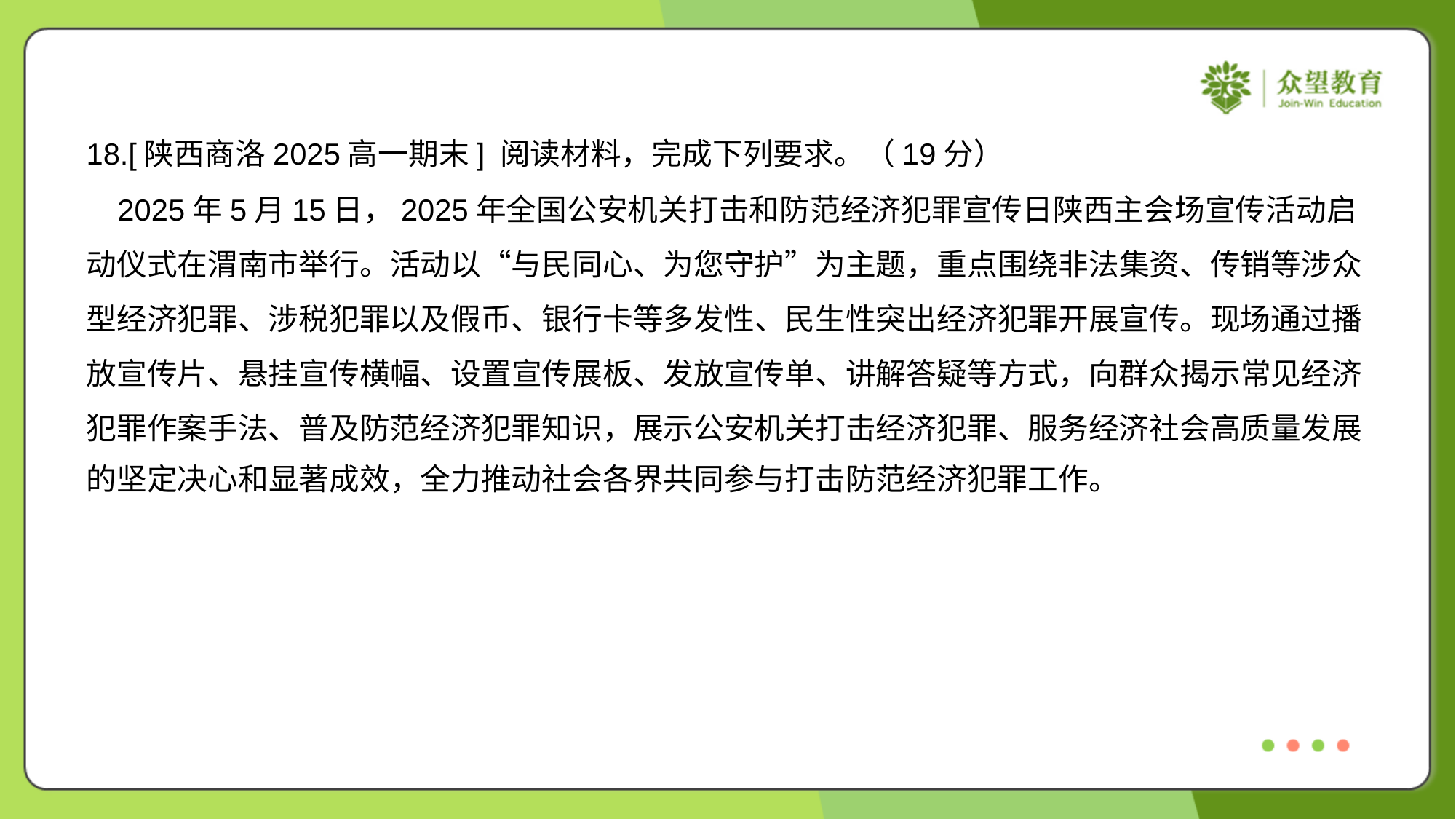

18.[陕西商洛2025高一期末] 阅读材料，完成下列要求。（19分）
    2025年5月15日，2025年全国公安机关打击和防范经济犯罪宣传日陕西主会场宣传活动启
动仪式在渭南市举行。活动以“与民同心、为您守护”为主题，重点围绕非法集资、传销等涉众
型经济犯罪、涉税犯罪以及假币、银行卡等多发性、民生性突出经济犯罪开展宣传。现场通过播
放宣传片、悬挂宣传横幅、设置宣传展板、发放宣传单、讲解答疑等方式，向群众揭示常见经济
犯罪作案手法、普及防范经济犯罪知识，展示公安机关打击经济犯罪、服务经济社会高质量发展
的坚定决心和显著成效，全力推动社会各界共同参与打击防范经济犯罪工作。